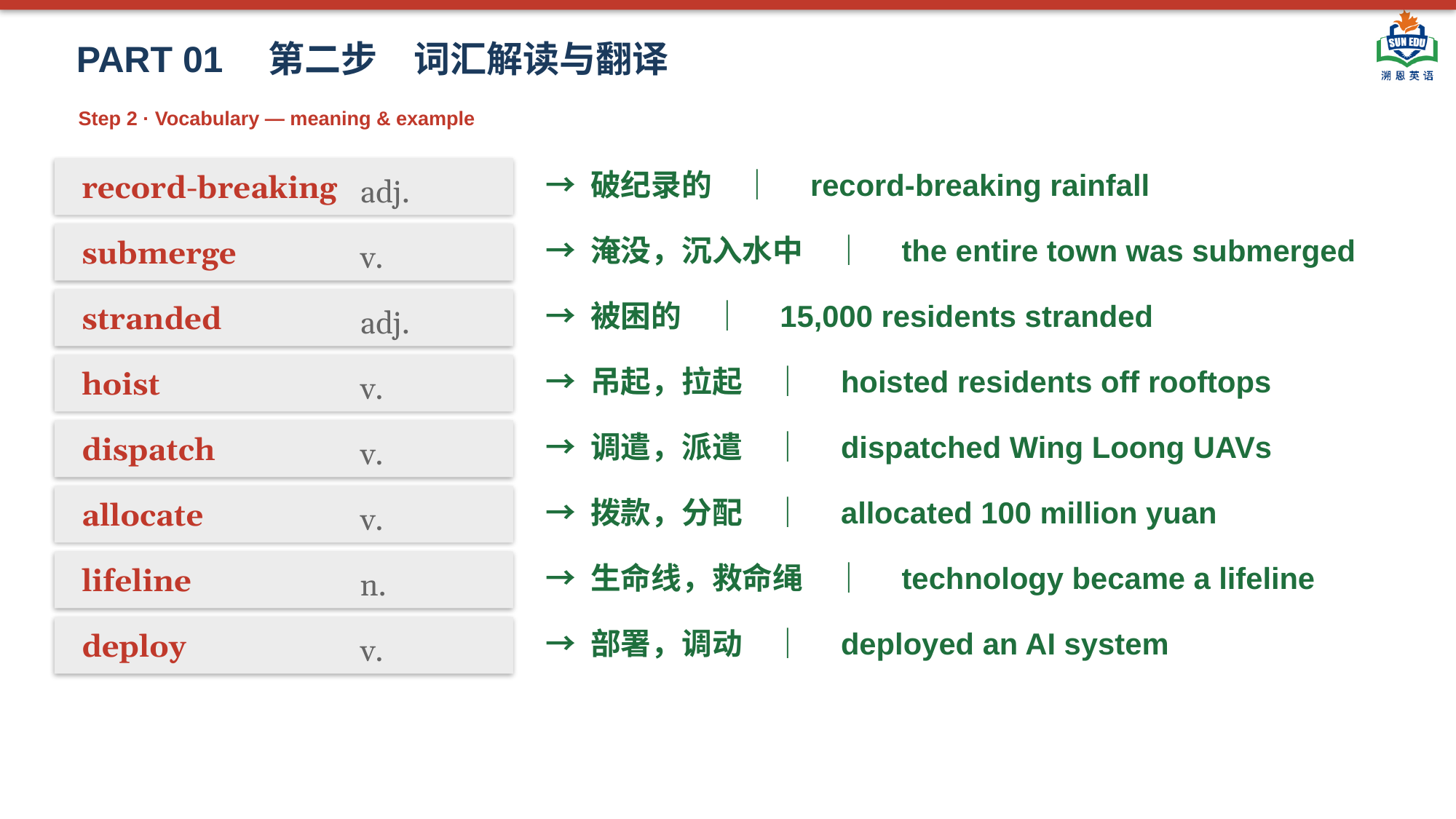

PART 01　第二步　词汇解读与翻译
Step 2 · Vocabulary — meaning & example

→ 破纪录的　｜　record-breaking rainfall
record-breaking
adj.

→ 淹没，沉入水中　｜　the entire town was submerged
submerge
v.

→ 被困的　｜　15,000 residents stranded
stranded
adj.

→ 吊起，拉起　｜　hoisted residents off rooftops
hoist
v.

→ 调遣，派遣　｜　dispatched Wing Loong UAVs
dispatch
v.

→ 拨款，分配　｜　allocated 100 million yuan
allocate
v.

→ 生命线，救命绳　｜　technology became a lifeline
lifeline
n.

→ 部署，调动　｜　deployed an AI system
deploy
v.